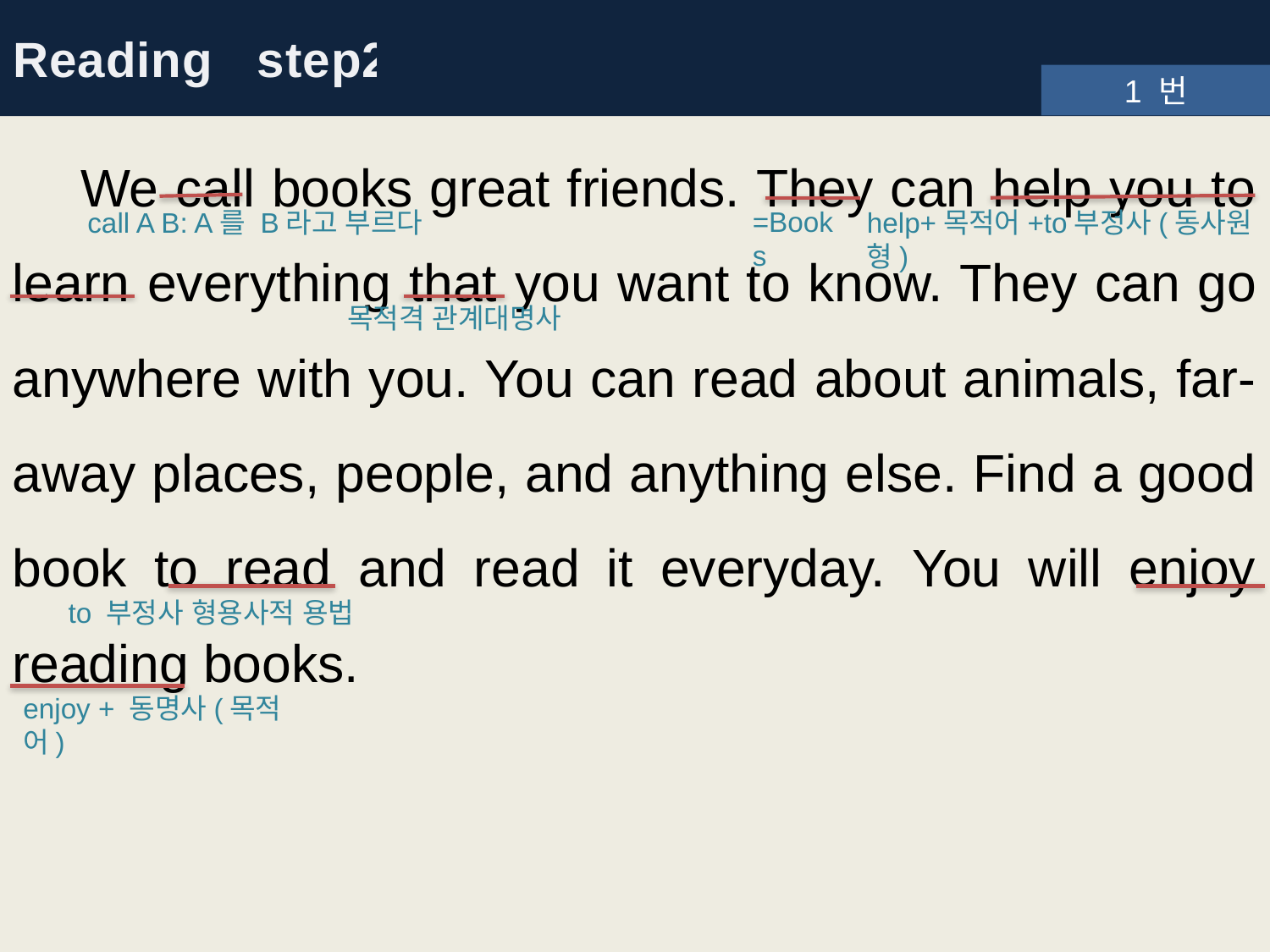

Reading   step2
1 번
    We call books great friends. They can help you to learn everything that you want to know. They can go anywhere with you. You can read about animals, far-away places, people, and anything else. Find a good book to read and read it everyday. You will enjoy reading books.

=Books
call A B: A를 B라고 부르다
help+목적어+to부정사(동사원형)
목적격 관계대명사

to 부정사 형용사적 용법
enjoy + 동명사(목적어)